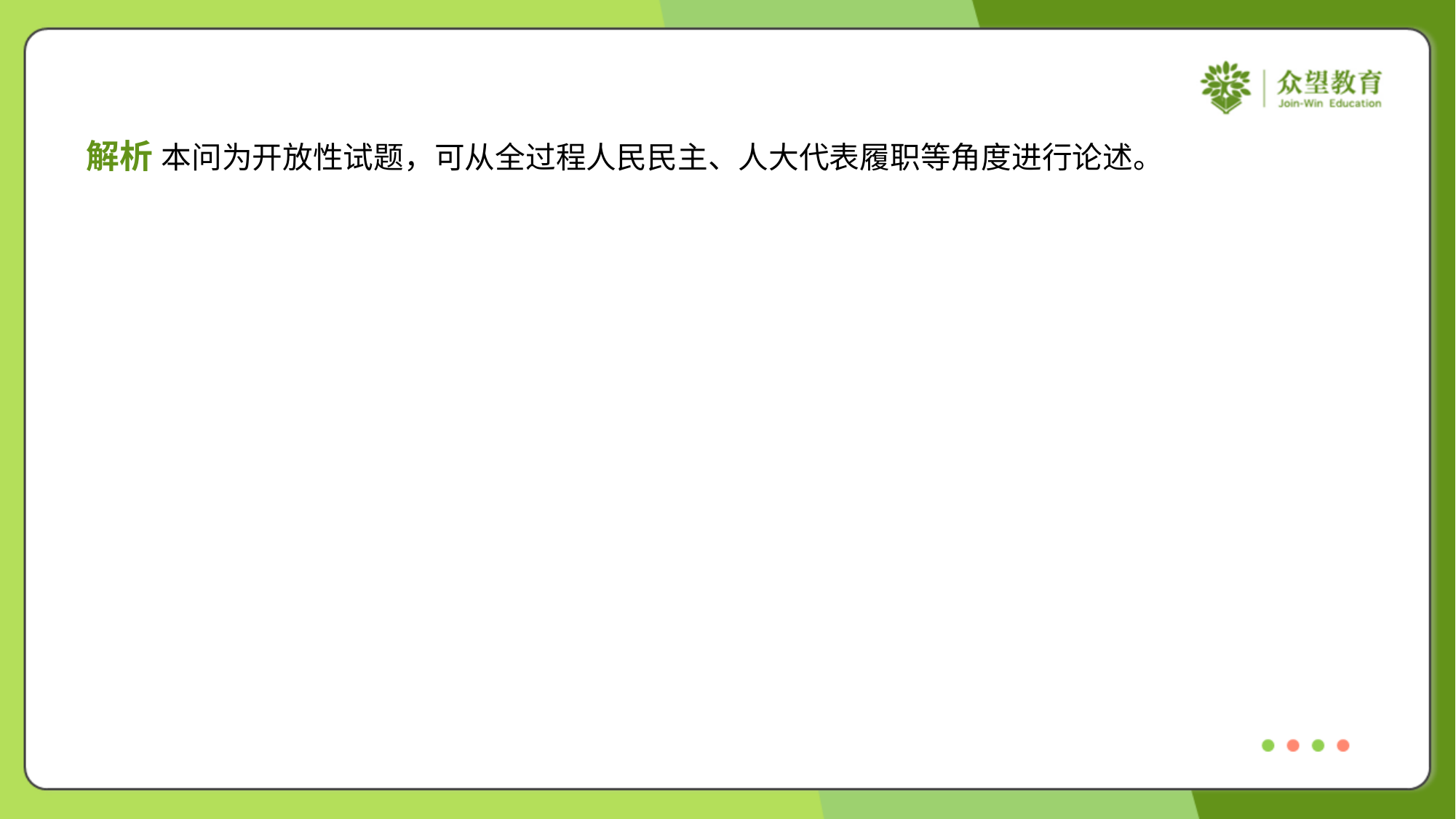

解析 本问为开放性试题，可从全过程人民民主、人大代表履职等角度进行论述。